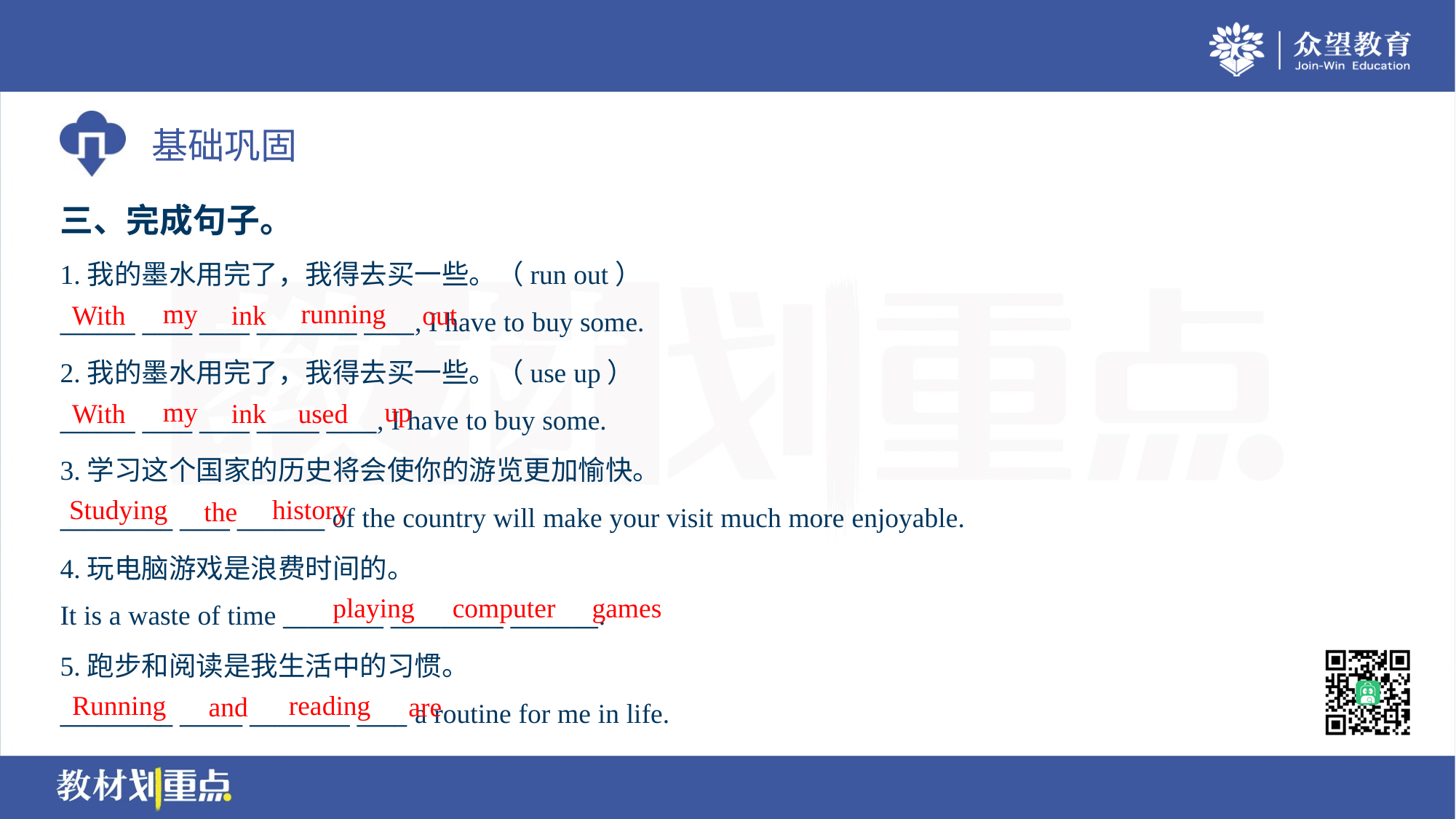

三、完成句子。
1.我的墨水用完了，我得去买一些。（run out）
______ ____ ____ ________ ____, I have to buy some.
my
running
With
ink
out
2.我的墨水用完了，我得去买一些。（use up）
______ ____ ____ _____ ____, I have to buy some.
my
up
With
ink
used
3.学习这个国家的历史将会使你的游览更加愉快。
_________ ____ _______ of the country will make your visit much more enjoyable.
Studying
history
the
4.玩电脑游戏是浪费时间的。
It is a waste of time ________ _________ _______.
playing
computer
games
5.跑步和阅读是我生活中的习惯。
_________ _____ ________ ____ a routine for me in life.
Running
reading
and
are